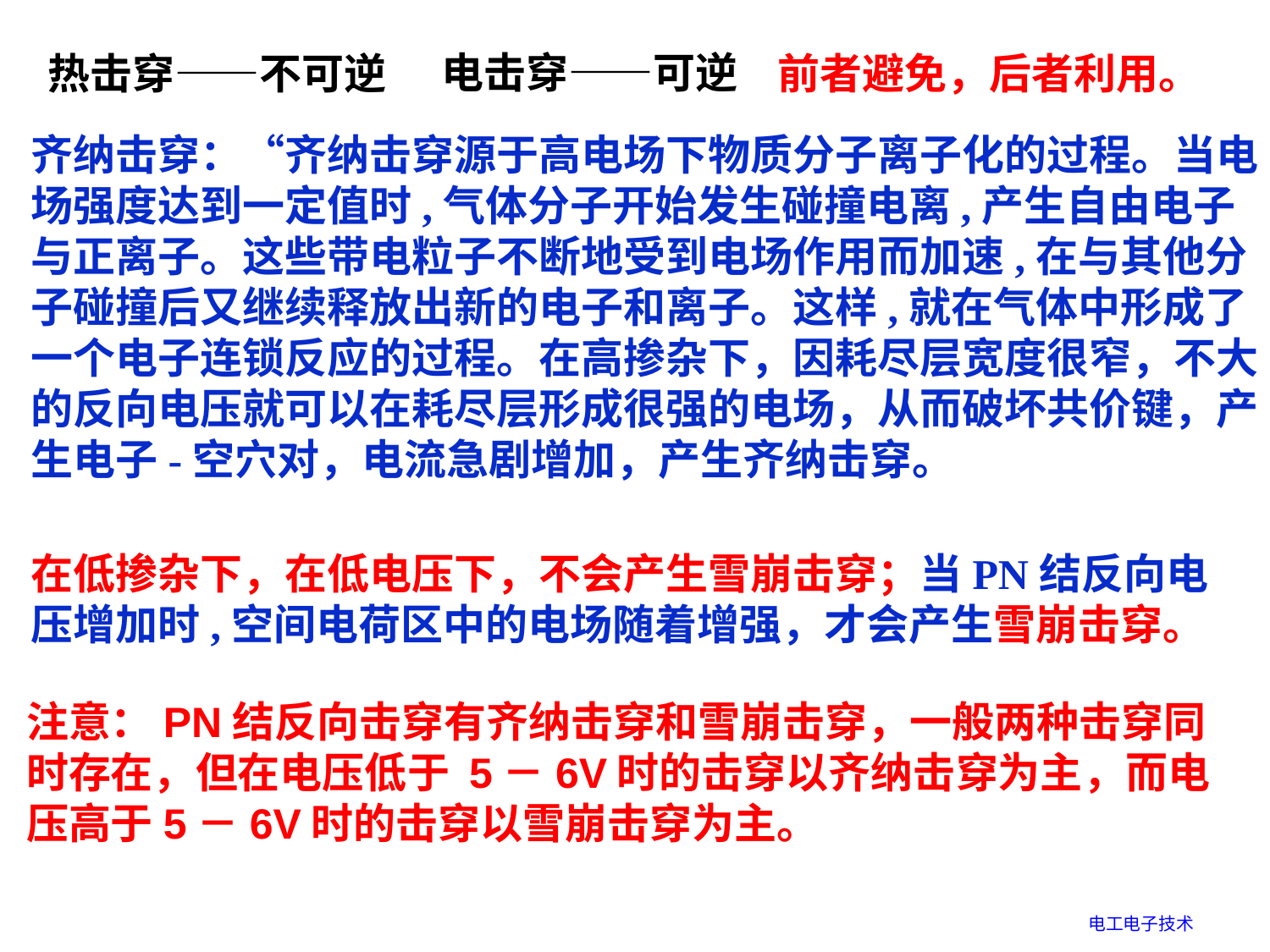

电击穿——可逆
热击穿——不可逆
前者避免，后者利用。
齐纳击穿：“齐纳击穿源于高电场下物质分子离子化的过程。当电场强度达到一定值时,气体分子开始发生碰撞电离,产生自由电子与正离子。这些带电粒子不断地受到电场作用而加速,在与其他分子碰撞后又继续释放出新的电子和离子。这样,就在气体中形成了一个电子连锁反应的过程。在高掺杂下，因耗尽层宽度很窄，不大的反向电压就可以在耗尽层形成很强的电场，从而破坏共价键，产生电子-空穴对，电流急剧增加，产生齐纳击穿。
在低掺杂下，在低电压下，不会产生雪崩击穿；当PN结反向电压增加时,空间电荷区中的电场随着增强，才会产生雪崩击穿。
注意：PN结反向击穿有齐纳击穿和雪崩击穿，一般两种击穿同时存在，但在电压低于 5－6V时的击穿以齐纳击穿为主，而电压高于5－6V时的击穿以雪崩击穿为主。
电工电子技术